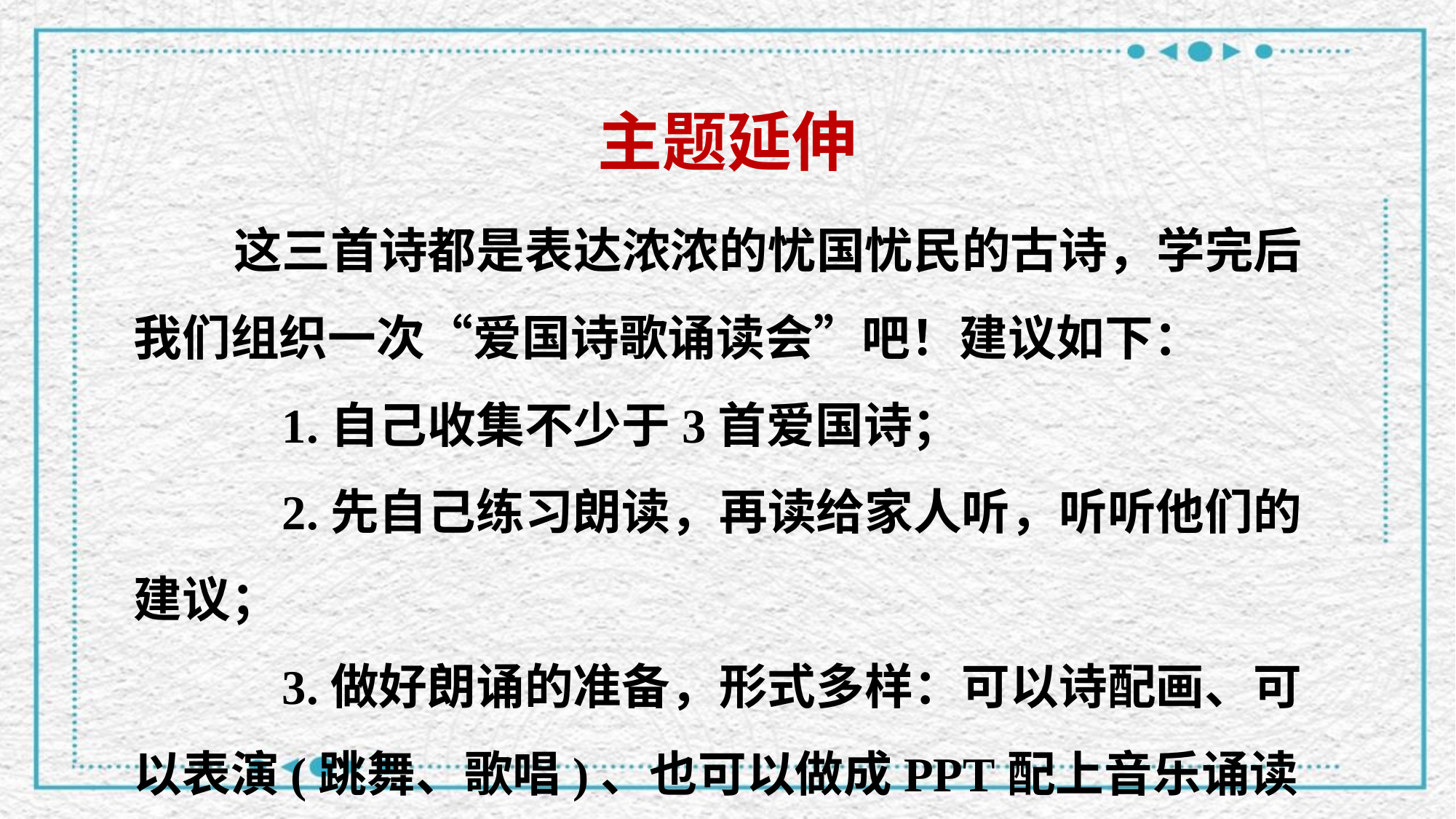

主题延伸
这三首诗都是表达浓浓的忧国忧民的古诗，学完后我们组织一次“爱国诗歌诵读会”吧！建议如下：
    1.自己收集不少于3首爱国诗；
    2.先自己练习朗读，再读给家人听，听听他们的建议；
    3.做好朗诵的准备，形式多样：可以诗配画、可以表演(跳舞、歌唱)、也可以做成PPT配上音乐诵读……